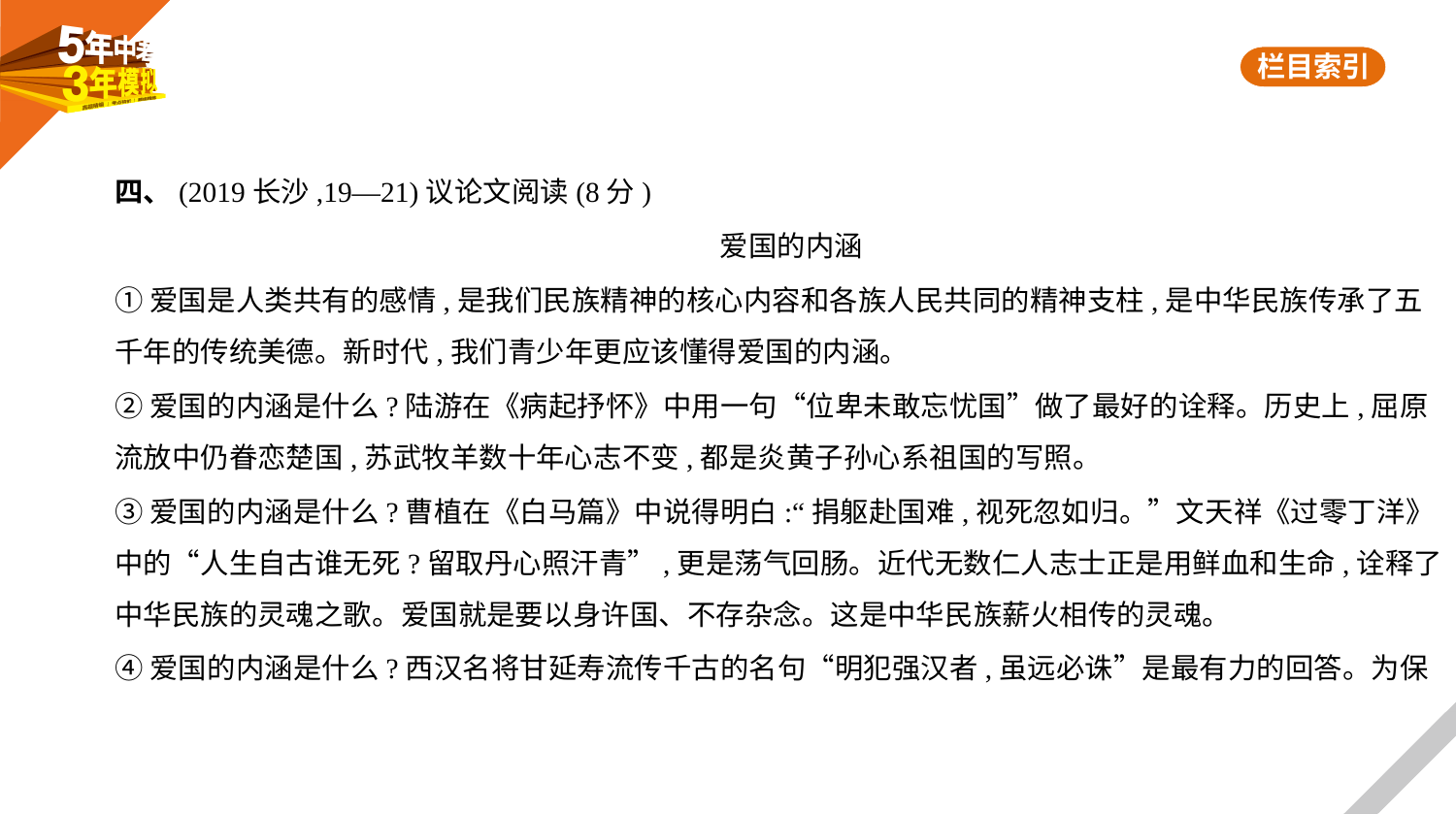

四、(2019长沙,19—21)议论文阅读(8分)
爱国的内涵
①爱国是人类共有的感情,是我们民族精神的核心内容和各族人民共同的精神支柱,是中华民族传承了五
千年的传统美德。新时代,我们青少年更应该懂得爱国的内涵。
②爱国的内涵是什么?陆游在《病起抒怀》中用一句“位卑未敢忘忧国”做了最好的诠释。历史上,屈原
流放中仍眷恋楚国,苏武牧羊数十年心志不变,都是炎黄子孙心系祖国的写照。
③爱国的内涵是什么?曹植在《白马篇》中说得明白:“捐躯赴国难,视死忽如归。”文天祥《过零丁洋》
中的“人生自古谁无死?留取丹心照汗青”,更是荡气回肠。近代无数仁人志士正是用鲜血和生命,诠释了
中华民族的灵魂之歌。爱国就是要以身许国、不存杂念。这是中华民族薪火相传的灵魂。
④爱国的内涵是什么?西汉名将甘延寿流传千古的名句“明犯强汉者,虽远必诛”是最有力的回答。为保